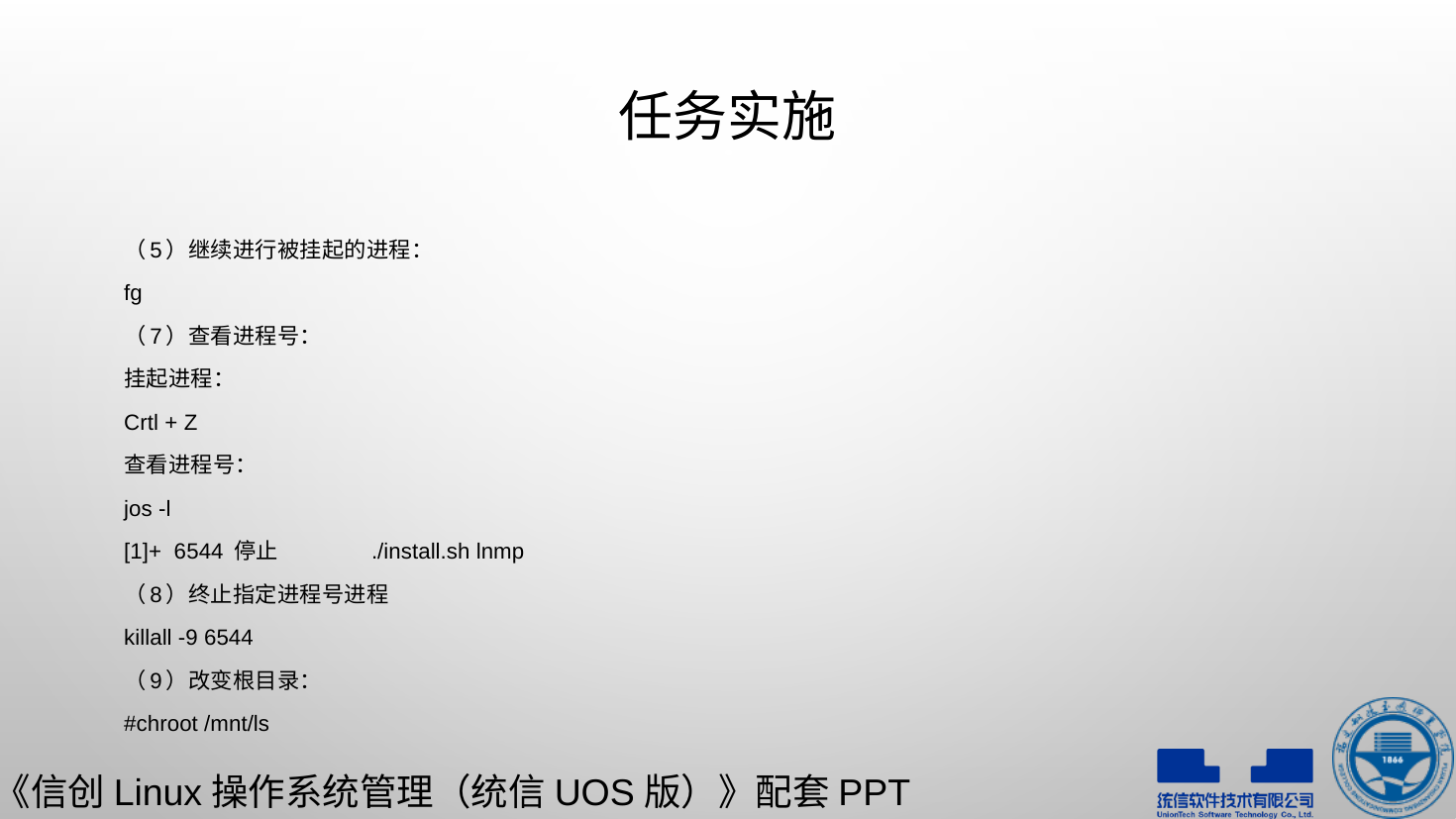

# 任务实施
（5）继续进行被挂起的进程：
fg
（7）查看进程号：
挂起进程：
Crtl + Z
查看进程号：
jos -l
[1]+  6544 停止                  ./install.sh lnmp
（8）终止指定进程号进程
killall -9 6544
（9）改变根目录：
#chroot /mnt/ls